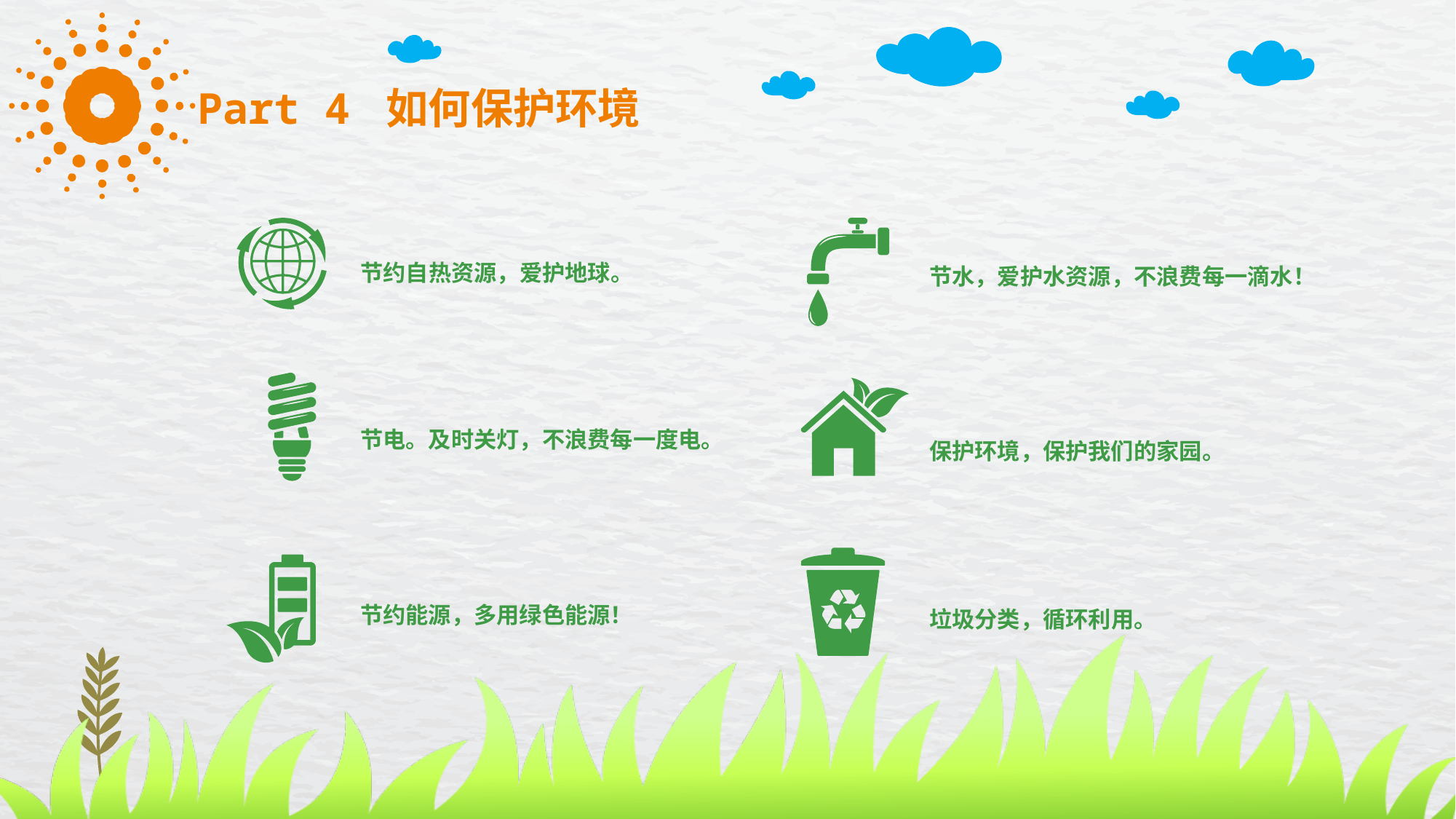

Part 4 如何保护环境

节约自热资源，爱护地球。
节水，爱护水资源，不浪费每一滴水！

节电。及时关灯，不浪费每一度电。
保护环境，保护我们的家园。

节约能源，多用绿色能源！
垃圾分类，循环利用。